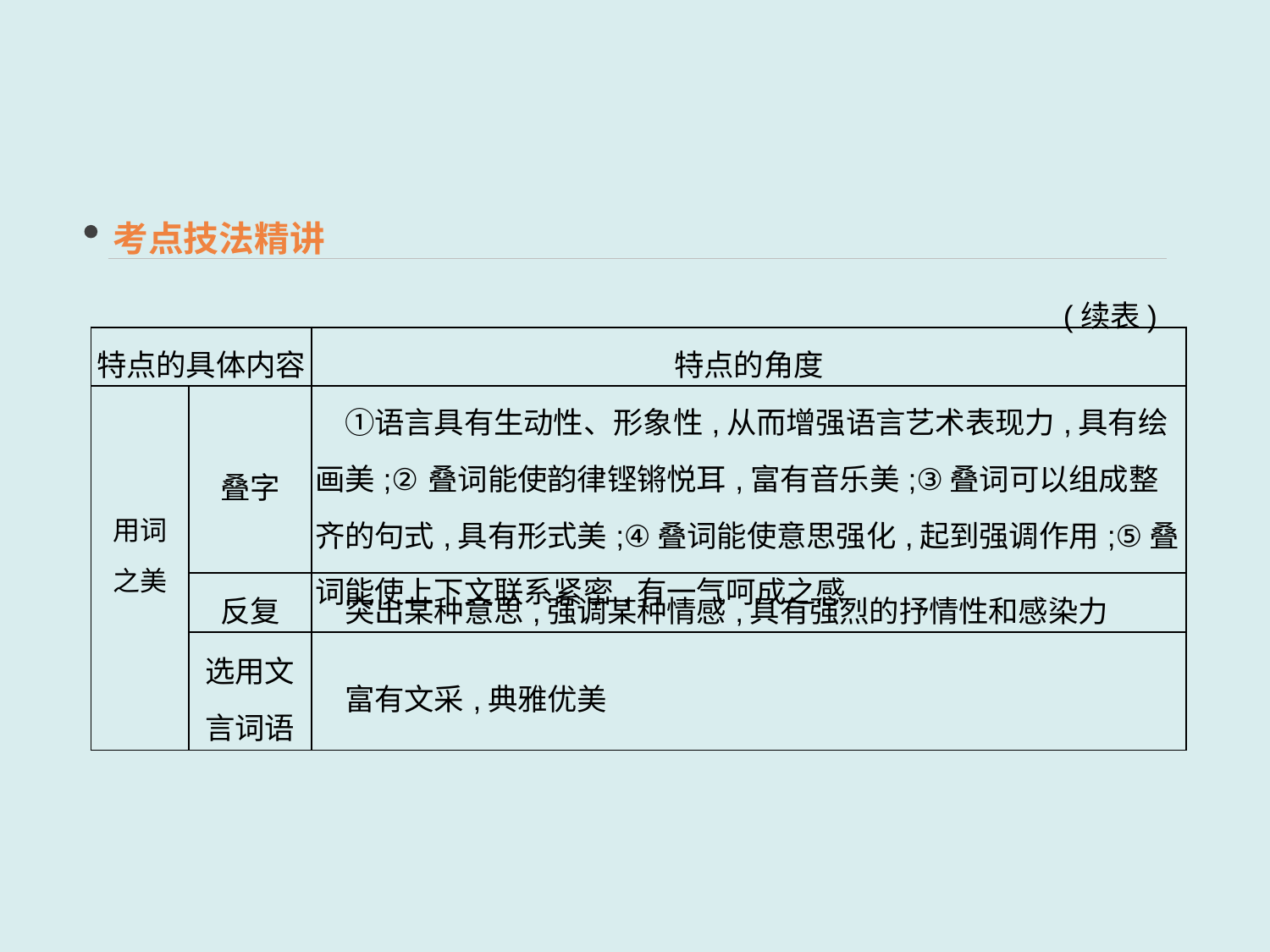

考点技法精讲

(续表)
| 特点的具体内容 |  | 特点的角度 |
| --- | --- | --- |
| 用词 之美 | 叠字 | ①语言具有生动性、形象性,从而增强语言艺术表现力,具有绘画美;②叠词能使韵律铿锵悦耳,富有音乐美;③叠词可以组成整齐的句式,具有形式美;④叠词能使意思强化,起到强调作用;⑤叠词能使上下文联系紧密,有一气呵成之感 |
|  | 反复 | 突出某种意思,强调某种情感,具有强烈的抒情性和感染力 |
|  | 选用文 言词语 | 富有文采,典雅优美 |